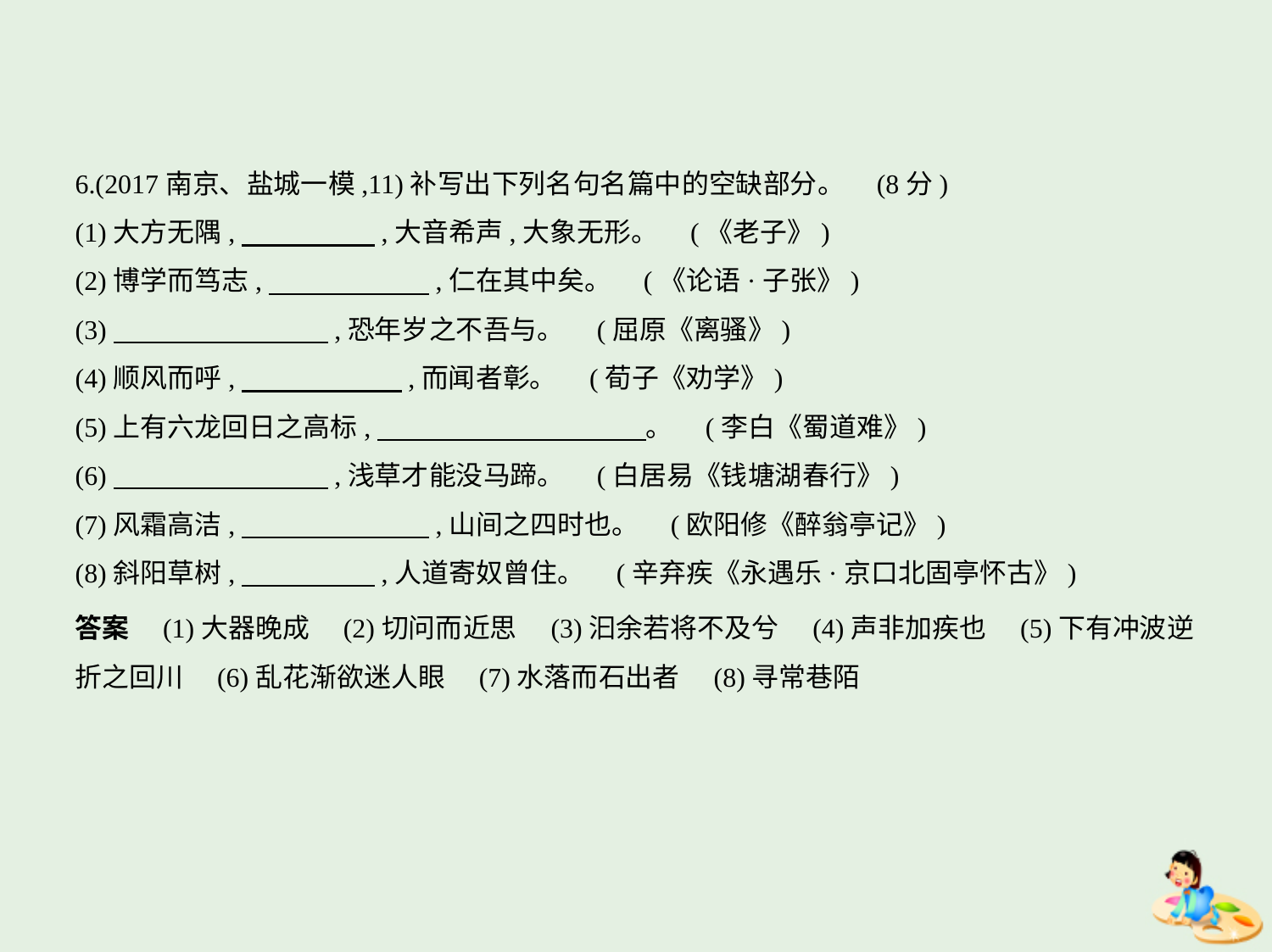

6.(2017南京、盐城一模,11)补写出下列名句名篇中的空缺部分。 (8分)
(1)大方无隅,　　　　    ,大音希声,大象无形。 (《老子》)
(2)博学而笃志,　　　　　    ,仁在其中矣。 (《论语·子张》)
(3)　　　　　　　    ,恐年岁之不吾与。 (屈原《离骚》)
(4)顺风而呼,　　　　　    ,而闻者彰。 (荀子《劝学》)
(5)上有六龙回日之高标,　　　　　　　　　    。 (李白《蜀道难》)
(6)　　　　　　　    ,浅草才能没马蹄。 (白居易《钱塘湖春行》)
(7)风霜高洁,　　　　　　    ,山间之四时也。 (欧阳修《醉翁亭记》)
(8)斜阳草树,　　　　    ,人道寄奴曾住。 (辛弃疾《永遇乐·京口北固亭怀古》)
答案　(1)大器晚成　(2)切问而近思　(3)汩余若将不及兮　(4)声非加疾也　(5)下有冲波逆
折之回川　(6)乱花渐欲迷人眼　(7)水落而石出者　(8)寻常巷陌